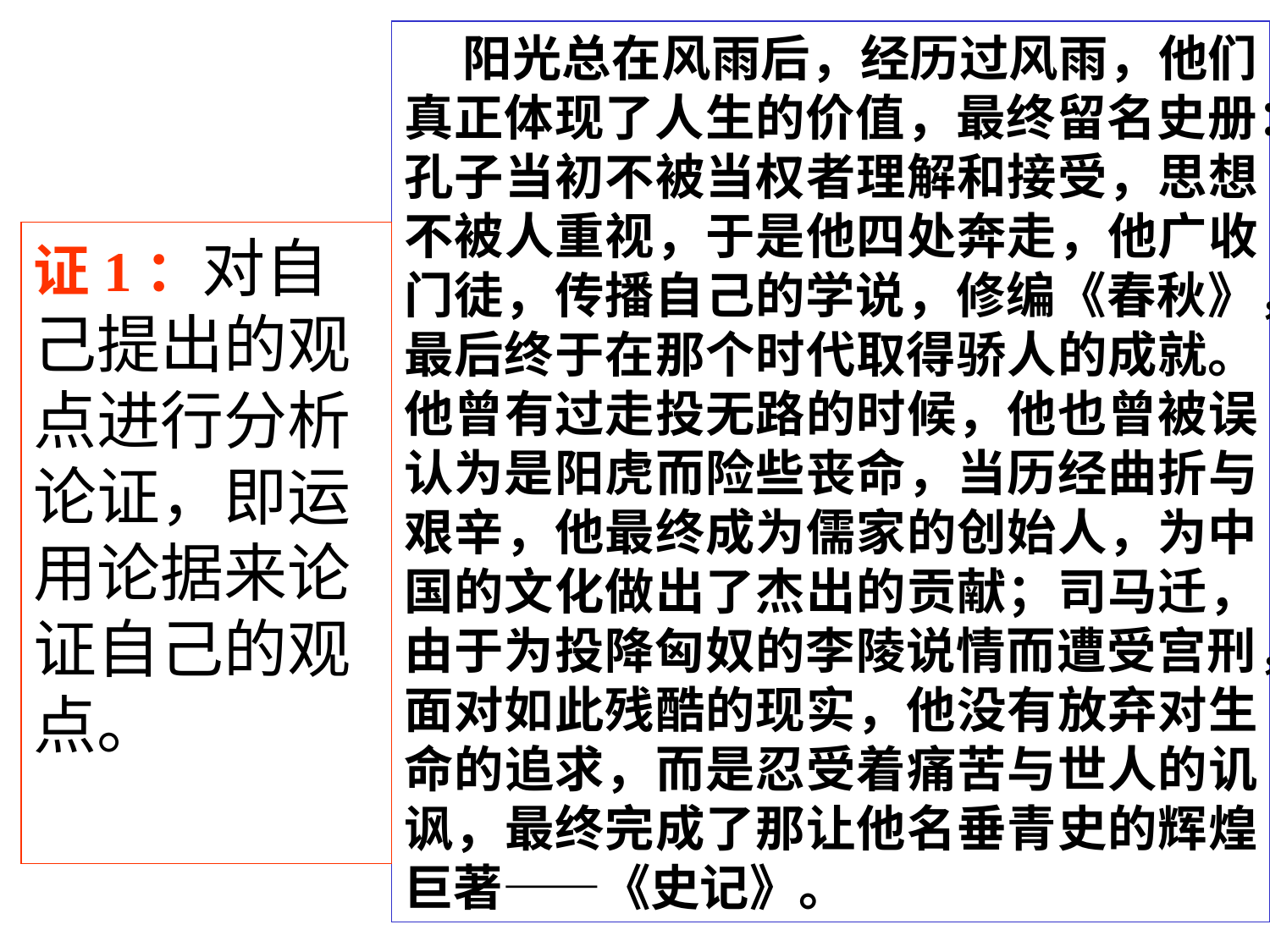

阳光总在风雨后，经历过风雨，他们真正体现了人生的价值，最终留名史册：孔子当初不被当权者理解和接受，思想不被人重视，于是他四处奔走，他广收门徒，传播自己的学说，修编《春秋》，最后终于在那个时代取得骄人的成就。他曾有过走投无路的时候，他也曾被误认为是阳虎而险些丧命，当历经曲折与艰辛，他最终成为儒家的创始人，为中国的文化做出了杰出的贡献；司马迁，由于为投降匈奴的李陵说情而遭受宫刑，面对如此残酷的现实，他没有放弃对生命的追求，而是忍受着痛苦与世人的讥讽，最终完成了那让他名垂青史的辉煌巨著——《史记》。
证1：对自己提出的观点进行分析论证，即运用论据来论证自己的观点。